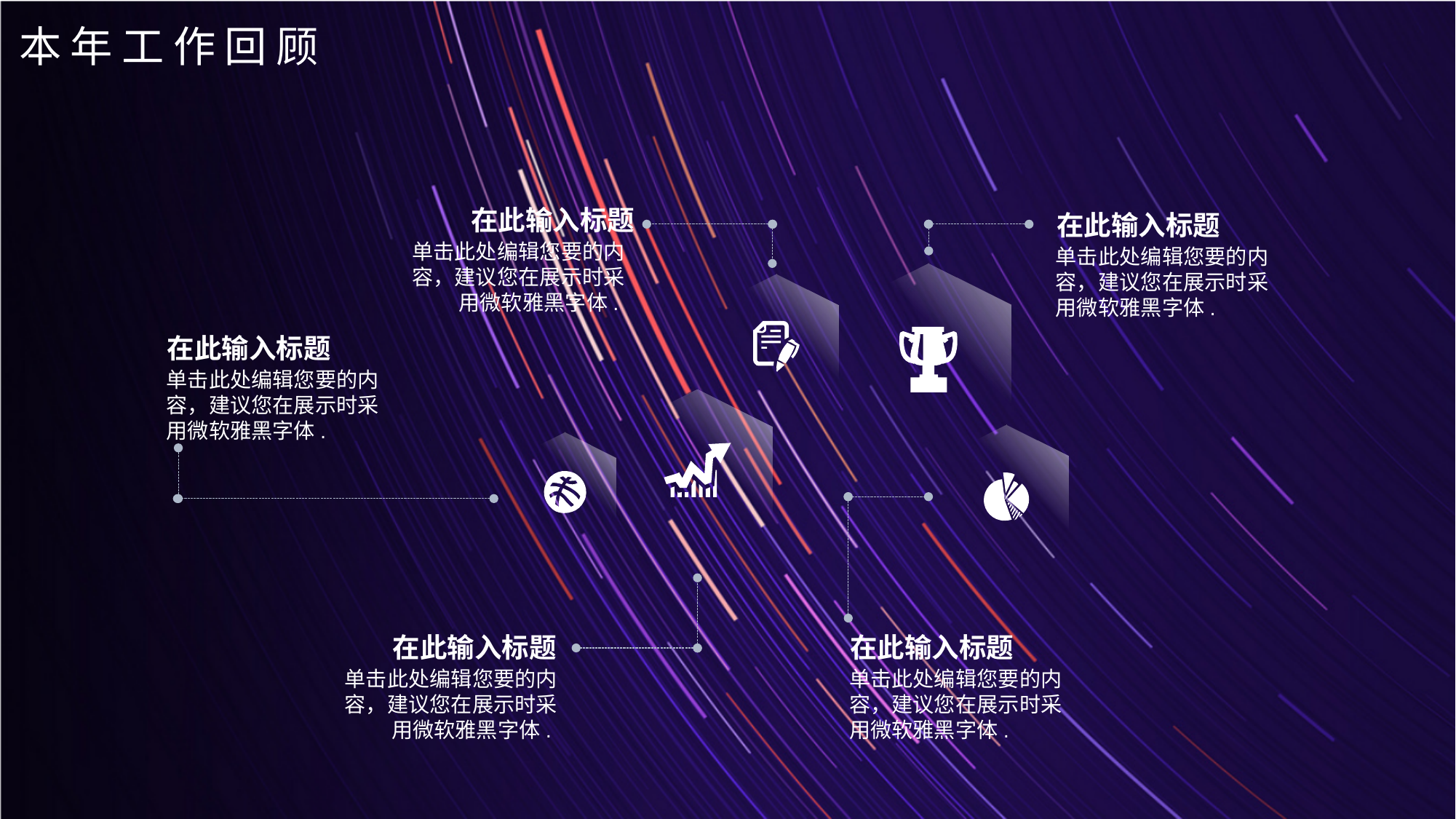

本年工作回顾
在此输入标题
在此输入标题
单击此处编辑您要的内容，建议您在展示时采用微软雅黑字体.
单击此处编辑您要的内容，建议您在展示时采用微软雅黑字体.

在此输入标题

单击此处编辑您要的内容，建议您在展示时采用微软雅黑字体.

在此输入标题
在此输入标题
单击此处编辑您要的内容，建议您在展示时采用微软雅黑字体.
单击此处编辑您要的内容，建议您在展示时采用微软雅黑字体.